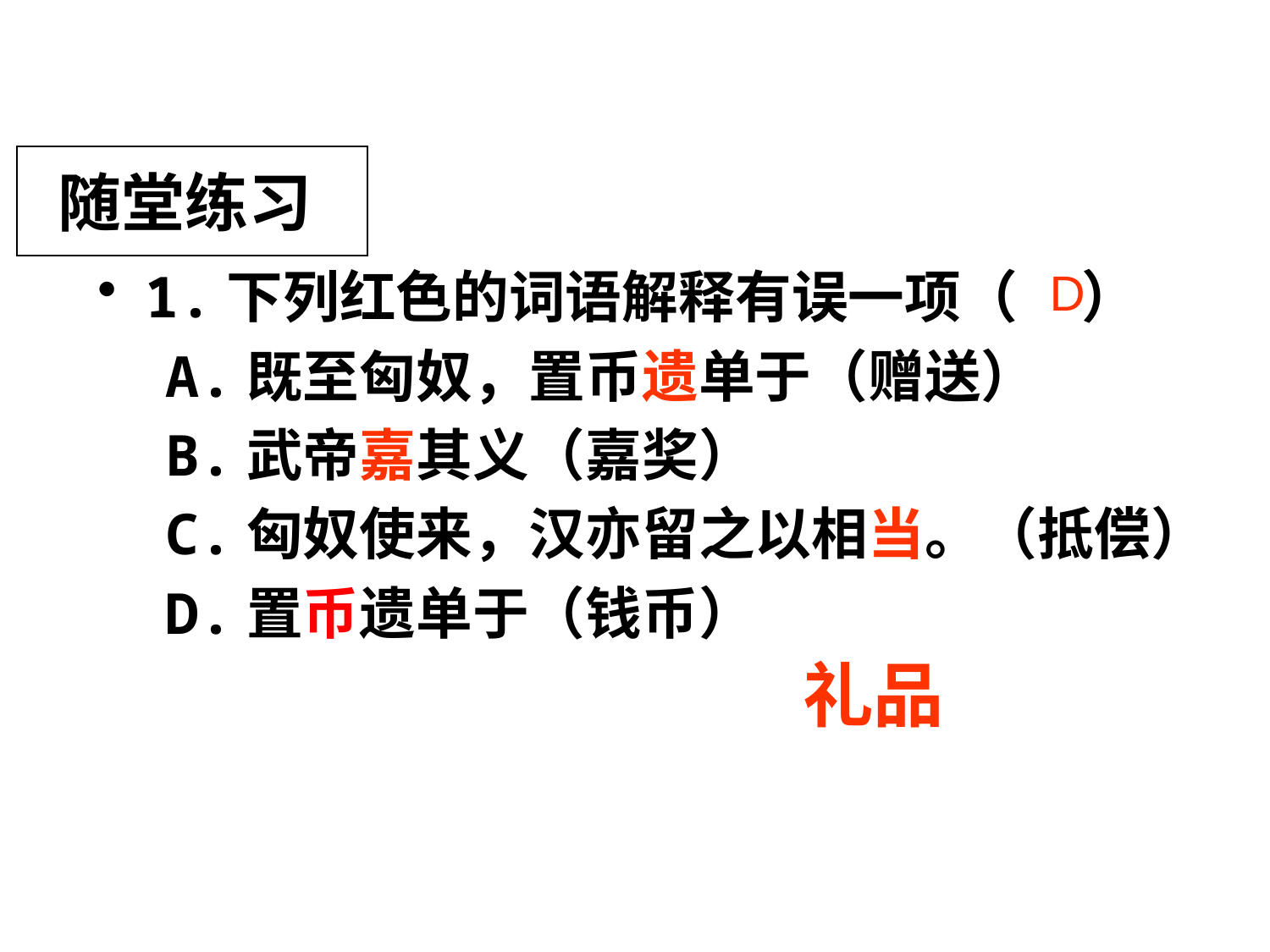

# 随堂练习
1.下列红色的词语解释有误一项（     ）
  A.既至匈奴，置币遗单于（赠送）
  B.武帝嘉其义（嘉奖）
  C.匈奴使来，汉亦留之以相当。（抵偿）
  D.置币遗单于（钱币）
D
礼品